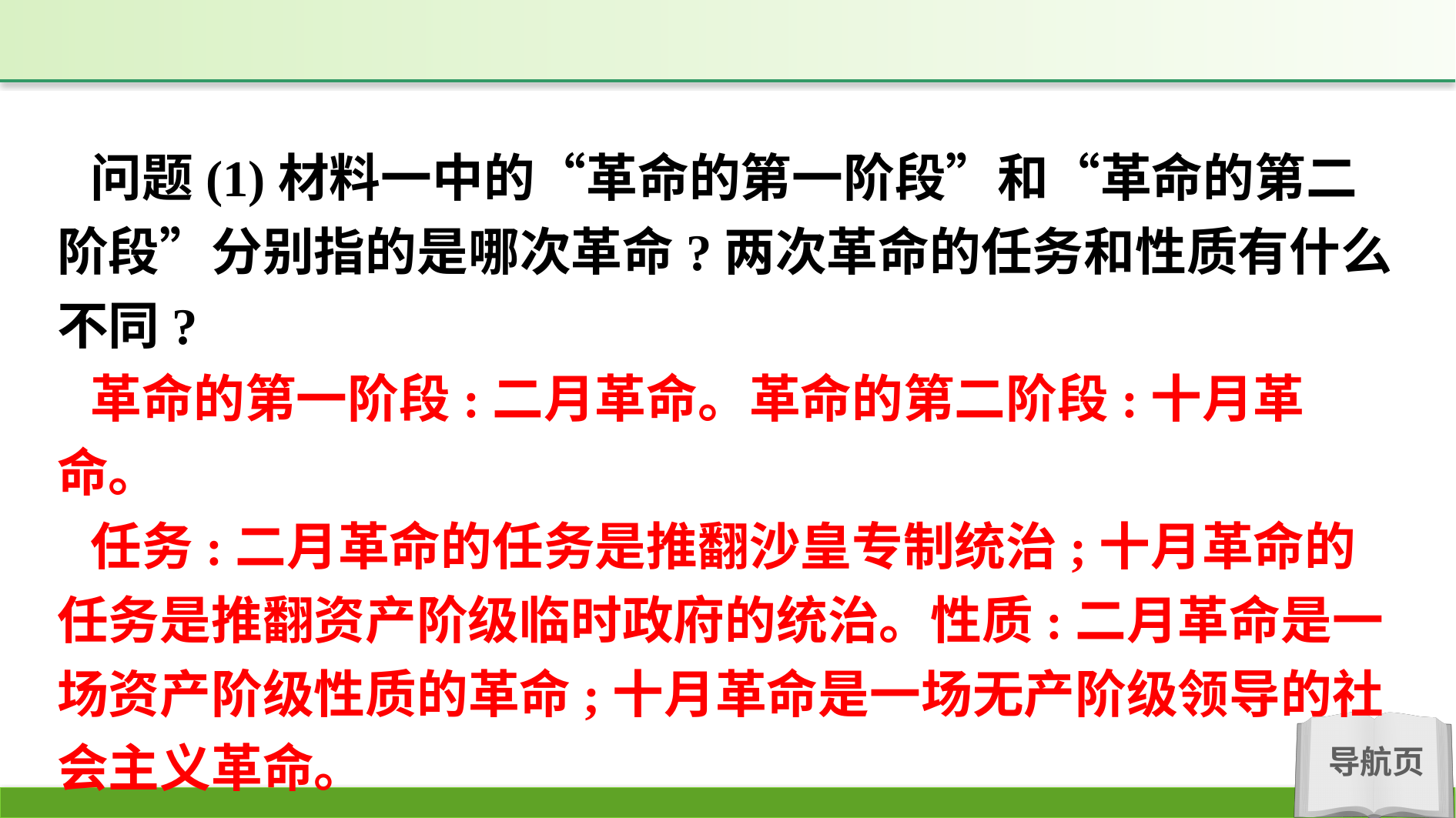

问题(1)材料一中的“革命的第一阶段”和“革命的第二阶段”分别指的是哪次革命?两次革命的任务和性质有什么不同?
革命的第一阶段:二月革命。革命的第二阶段:十月革命。
任务:二月革命的任务是推翻沙皇专制统治;十月革命的任务是推翻资产阶级临时政府的统治。性质:二月革命是一场资产阶级性质的革命;十月革命是一场无产阶级领导的社会主义革命。